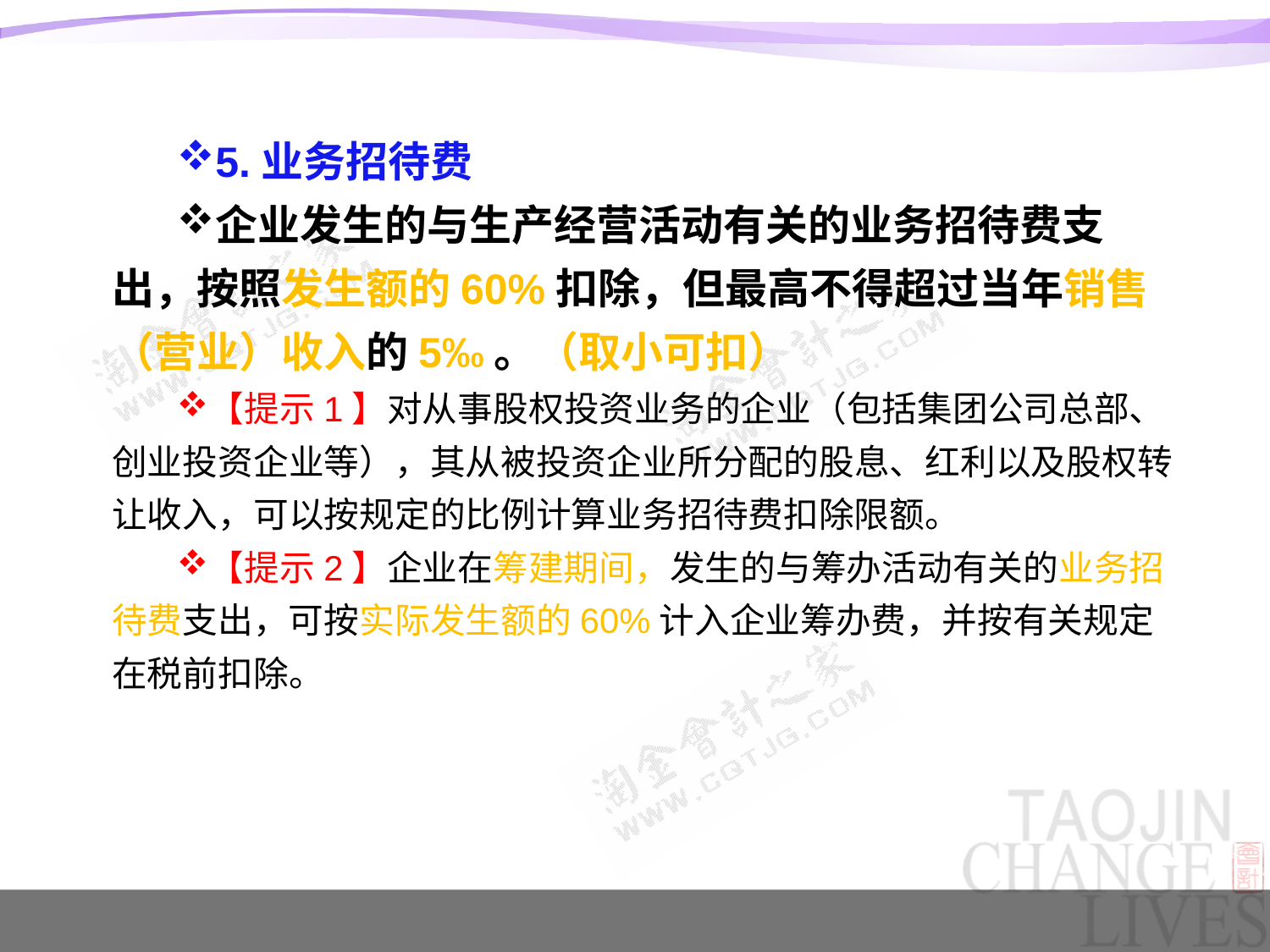

#
5.业务招待费
企业发生的与生产经营活动有关的业务招待费支出，按照发生额的60%扣除，但最高不得超过当年销售（营业）收入的5‰。（取小可扣）
【提示1】对从事股权投资业务的企业（包括集团公司总部、创业投资企业等），其从被投资企业所分配的股息、红利以及股权转让收入，可以按规定的比例计算业务招待费扣除限额。
【提示2】企业在筹建期间，发生的与筹办活动有关的业务招待费支出，可按实际发生额的60%计入企业筹办费，并按有关规定在税前扣除。